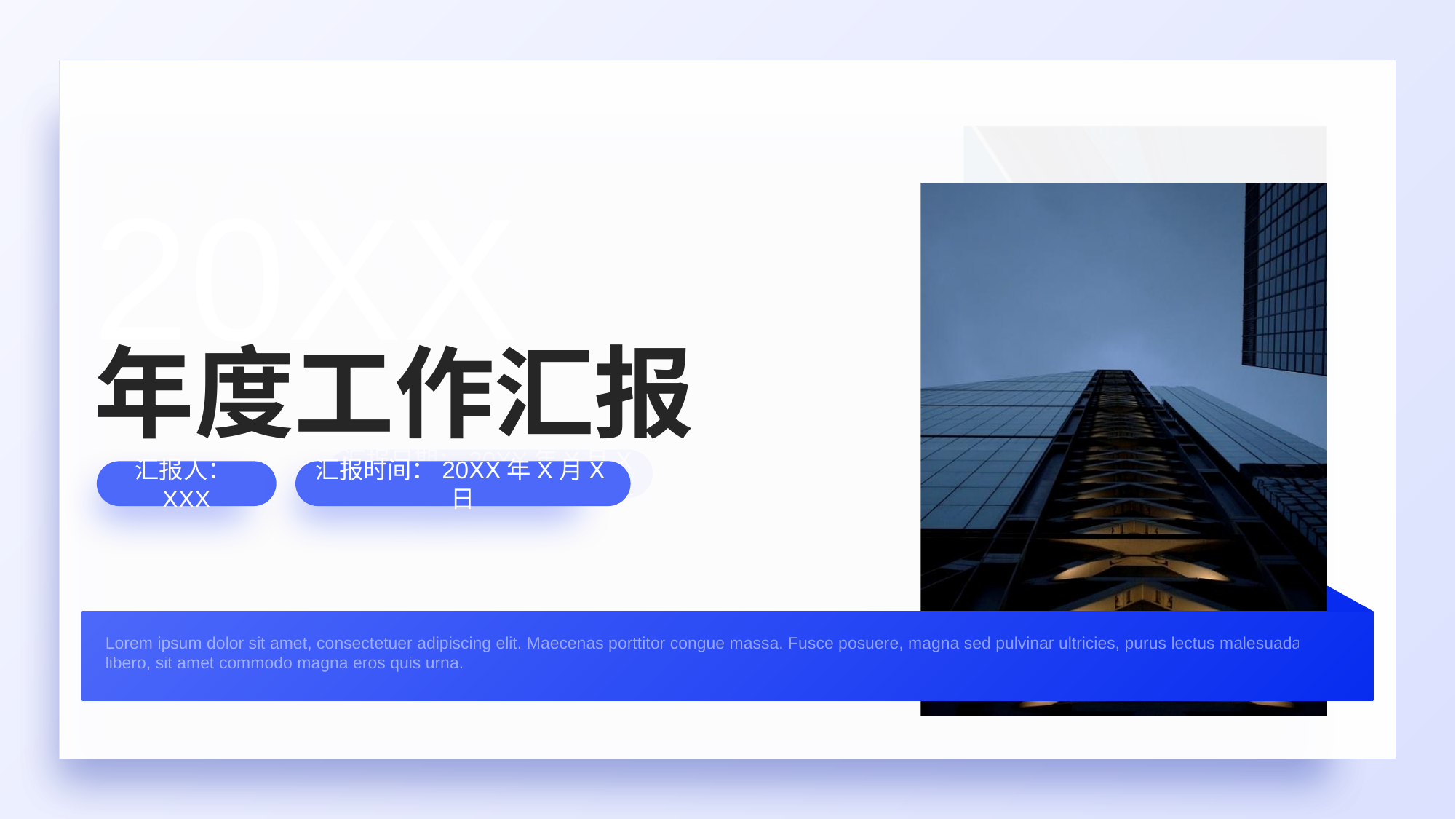

20XX

年度工作汇报
汇报人：XXX
汇报时间：20XX年X月X日

Lorem ipsum dolor sit amet, consectetuer adipiscing elit. Maecenas porttitor congue massa. Fusce posuere, magna sed pulvinar ultricies, purus lectus malesuada libero, sit amet commodo magna eros quis urna.